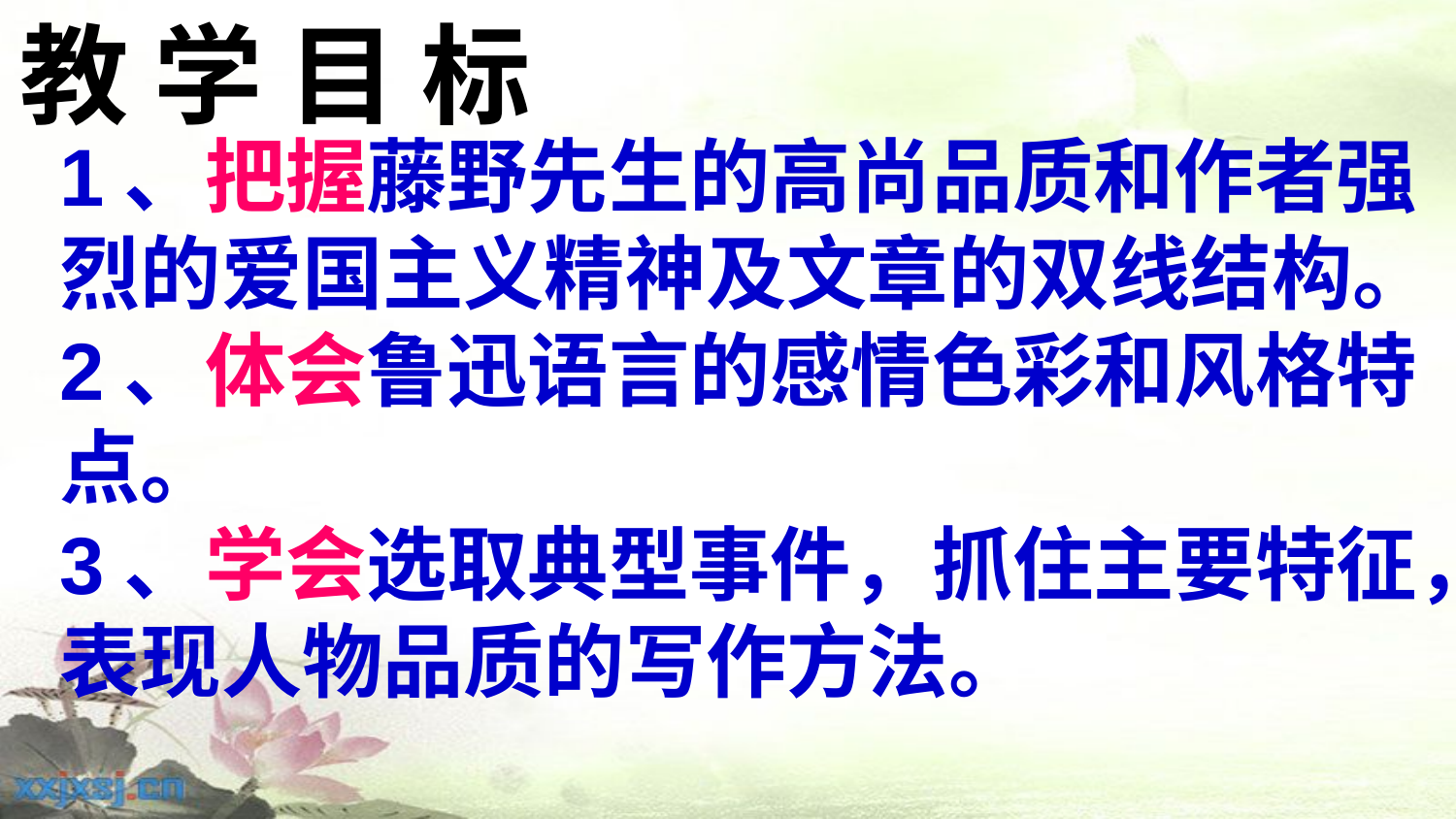

教 学 目 标
1、把握藤野先生的高尚品质和作者强烈的爱国主义精神及文章的双线结构。
2、体会鲁迅语言的感情色彩和风格特点。
3、学会选取典型事件，抓住主要特征，表现人物品质的写作方法。